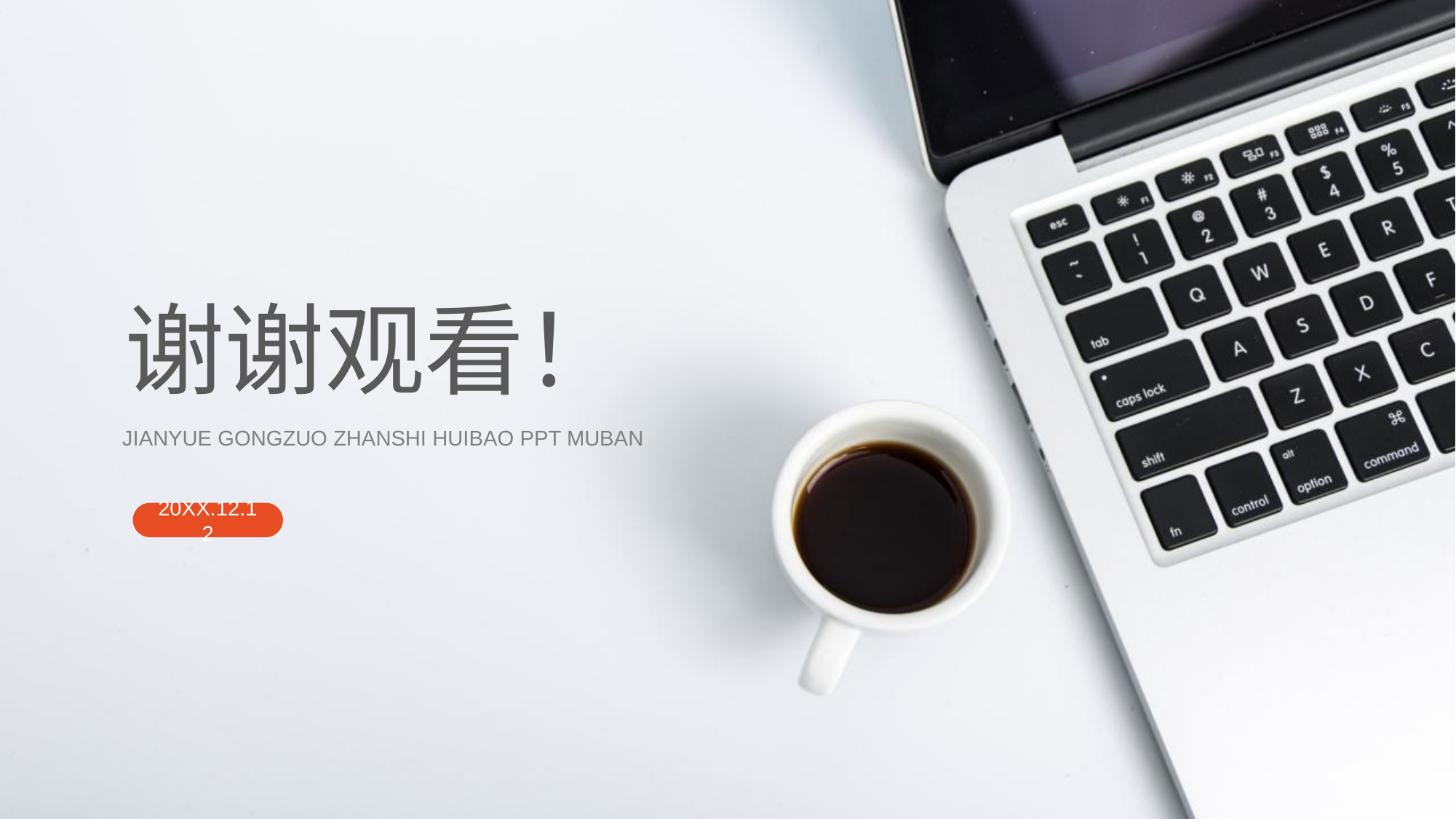

谢谢观看！
JIANYUE GONGZUO ZHANSHI HUIBAO PPT MUBAN
20XX.12.12